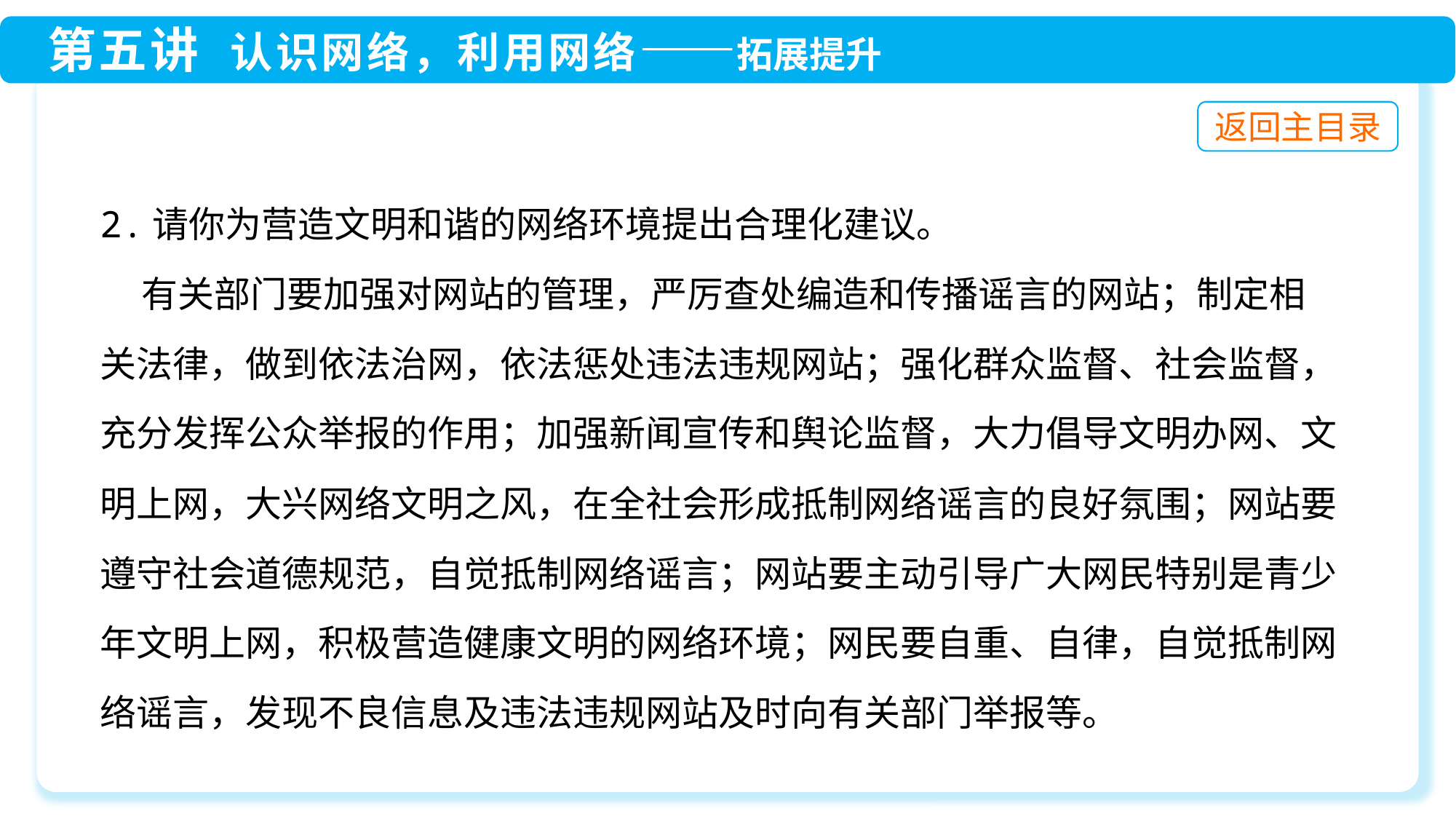

2.请你为营造文明和谐的网络环境提出合理化建议。
    有关部门要加强对网站的管理，严厉查处编造和传播谣言的网站；制定相关法律，做到依法治网，依法惩处违法违规网站；强化群众监督、社会监督，充分发挥公众举报的作用；加强新闻宣传和舆论监督，大力倡导文明办网、文明上网，大兴网络文明之风，在全社会形成抵制网络谣言的良好氛围；网站要遵守社会道德规范，自觉抵制网络谣言；网站要主动引导广大网民特别是青少年文明上网，积极营造健康文明的网络环境；网民要自重、自律，自觉抵制网络谣言，发现不良信息及违法违规网站及时向有关部门举报等。